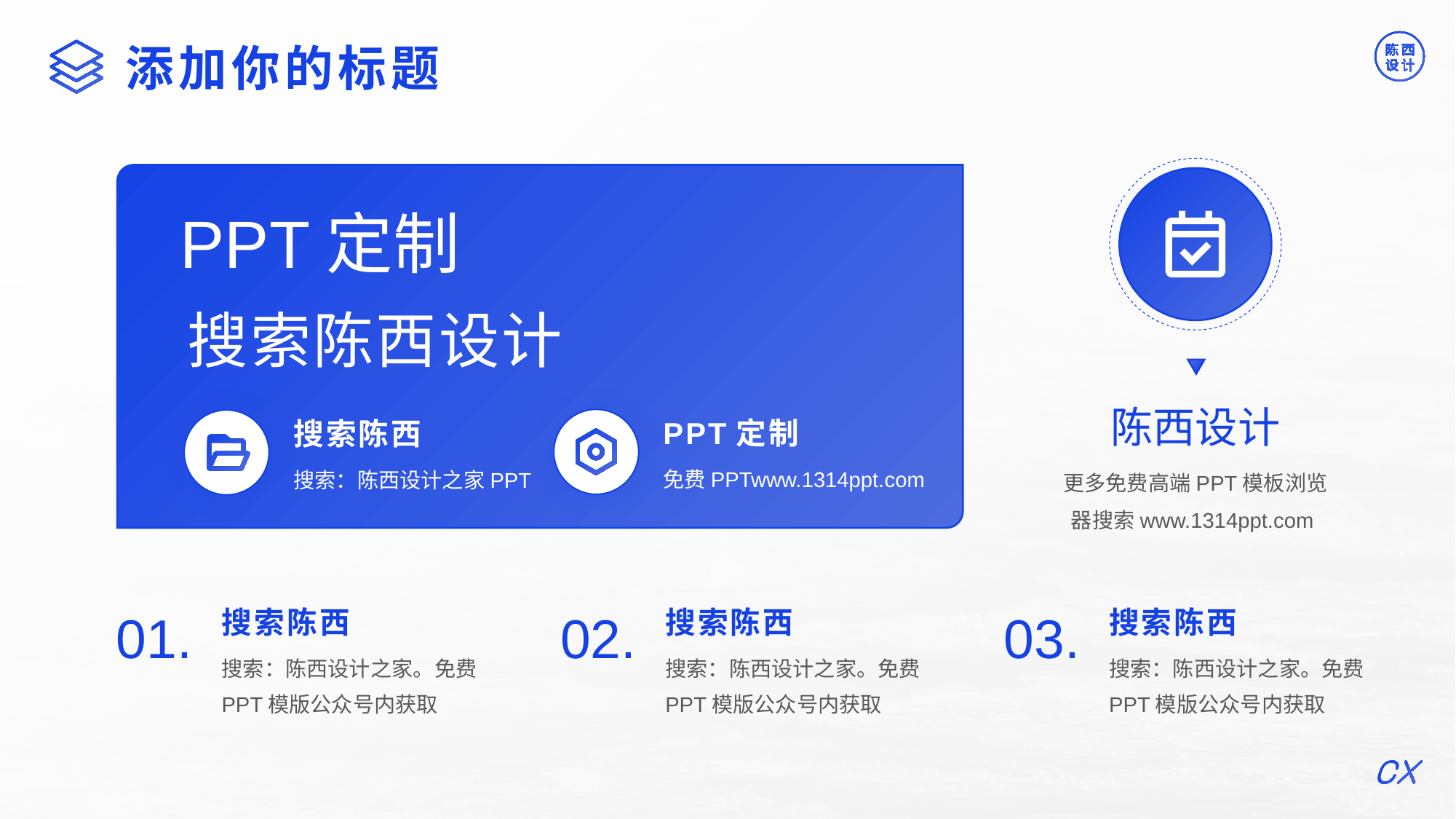

©版权所有：陈西设计之家(微信号：2090298045）
©版权所属公司：合肥陈西文化传媒科技有限公司

添加你的标题

PPT定制

搜索陈西设计

陈西设计
PPT定制

搜索陈西

免费PPTwww.1314ppt.com
搜索：陈西设计之家PPT
更多免费高端PPT模板浏览器搜索www.1314ppt.com
搜索陈西
搜索陈西
搜索陈西
01.
02.
03.
搜索：陈西设计之家。免费PPT模版公众号内获取
搜索：陈西设计之家。免费PPT模版公众号内获取
搜索：陈西设计之家。免费PPT模版公众号内获取

©版权所有：陈西设计之家(微信号：2090298045）
©版权所属公司：合肥陈西文化传媒科技有限公司